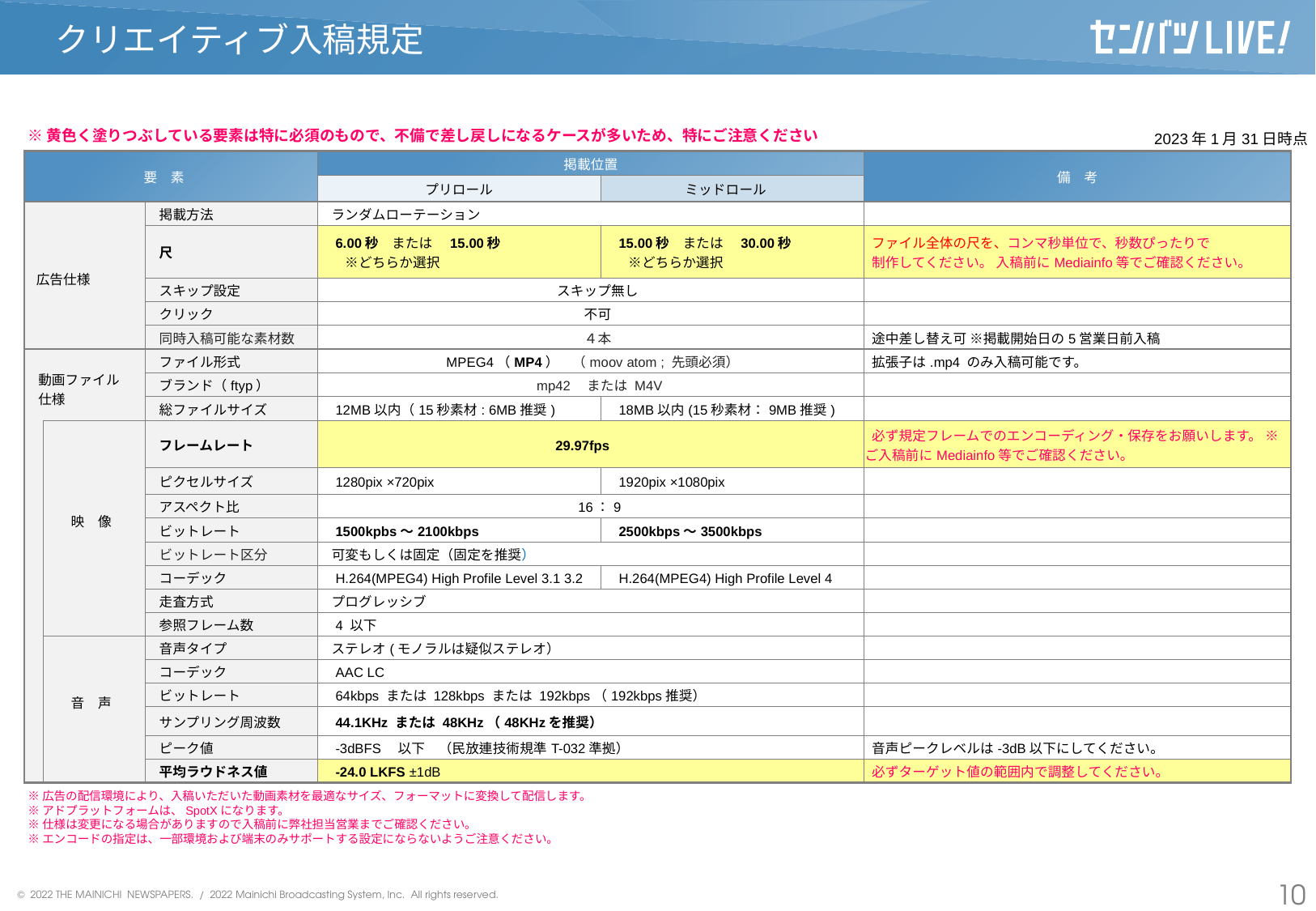

クリエイティブ入稿規定
※黄色く塗りつぶしている要素は特に必須のもので、不備で差し戻しになるケースが多いため、特にご注意ください
2023年1月31日時点
| 要　素 |  |  | 掲載位置 |  | 備　考 |
| --- | --- | --- | --- | --- | --- |
|  |  |  | プリロール | ミッドロール |  |
| 広告仕様 |  | 掲載方法 | ランダムローテーション |  |  |
|  |  | 尺 | 6.00秒　または　15.00秒　 　　※どちらか選択 | 15.00秒　または　30.00秒　 　　※どちらか選択 | ファイル全体の尺を、コンマ秒単位で、秒数ぴったりで 制作してください。 入稿前にMediainfo等でご確認ください。 |
|  |  | スキップ設定 | スキップ無し |  |  |
|  |  | クリック | 不可 |  |  |
|  |  | 同時入稿可能な素材数 | ４本 |  | 途中差し替え可 ※掲載開始日の5営業日前入稿 |
| 動画ファイル 　仕様 |  | ファイル形式 | MPEG4（MP4）　（moov atom ; 先頭必須） |  | 拡張子は.mp4 のみ入稿可能です。 |
|  |  | ブランド（ftyp） | mp42　または M4V |  |  |
|  |  | 総ファイルサイズ | 12MB以内（15秒素材: 6MB推奨) | 18MB以内(15秒素材：9MB推奨) |  |
|  | 映　像 | フレームレート | 29.97fps |  | 必ず規定フレームでのエンコーディング・保存をお願いします。 ※ご入稿前にMediainfo等でご確認ください。 |
|  |  | ピクセルサイズ | 1280pix ×720pix | 1920pix ×1080pix |  |
|  |  | アスペクト比 | 16：9 |  |  |
|  |  | ビットレート | 1500kpbs～2100kbps | 2500kbps～3500kbps |  |
|  |  | ビットレート区分 | 可変もしくは固定（固定を推奨） |  |  |
|  |  | コーデック | H.264(MPEG4) High Profile Level 3.1 3.2 | H.264(MPEG4) High Profile Level 4 |  |
|  |  | 走査方式 | プログレッシブ |  |  |
|  |  | 参照フレーム数 | 4 以下 |  |  |
|  | 音　声 | 音声タイプ | ステレオ(モノラルは疑似ステレオ） |  |  |
|  |  | コーデック | AAC LC |  |  |
|  |  | ビットレート | 64kbps または 128kbps または 192kbps（192kbps推奨） |  |  |
|  |  | サンプリング周波数 | 44.1KHz または 48KHz（48KHzを推奨） |  |  |
|  |  | ピーク値 | -3dBFS　以下　（民放連技術規準T-032準拠） |  | ⾳声ピークレベルは-3dB以下にしてください。 |
|  |  | 平均ラウドネス値 | -24.0 LKFS ±1dB |  | 必ずターゲット値の範囲内で調整してください。 |
※広告の配信環境により、入稿いただいた動画素材を最適なサイズ、フォーマットに変換して配信します。
※アドプラットフォームは、SpotXになります。
※仕様は変更になる場合がありますので入稿前に弊社担当営業までご確認ください。
※エンコードの指定は、一部環境および端末のみサポートする設定にならないようご注意ください。